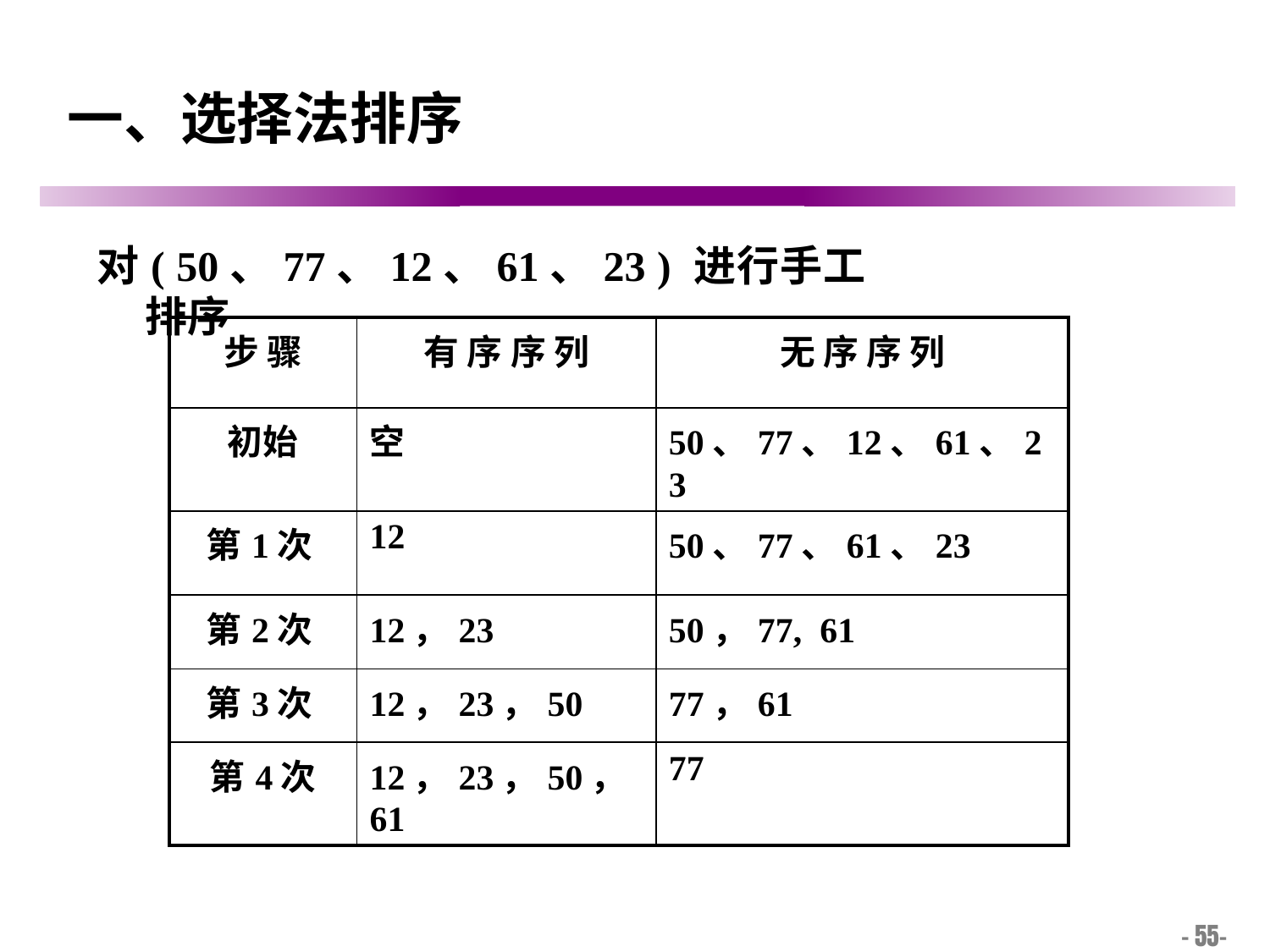

# 一、选择法排序
对( 50、77、12、61、23 ) 进行手工排序
| 步 骤 | 有 序 序 列 | 无 序 序 列 |
| --- | --- | --- |
| 初始 | 空 | 50、77、12、61、23 |
| 第1次 | 12 | 50、77、61、23 |
| 第2次 | 12，23 | 50，77, 61 |
| 第3次 | 12，23，50 | 77，61 |
| 第4次 | 12，23，50，61 | 77 |
 - 55-